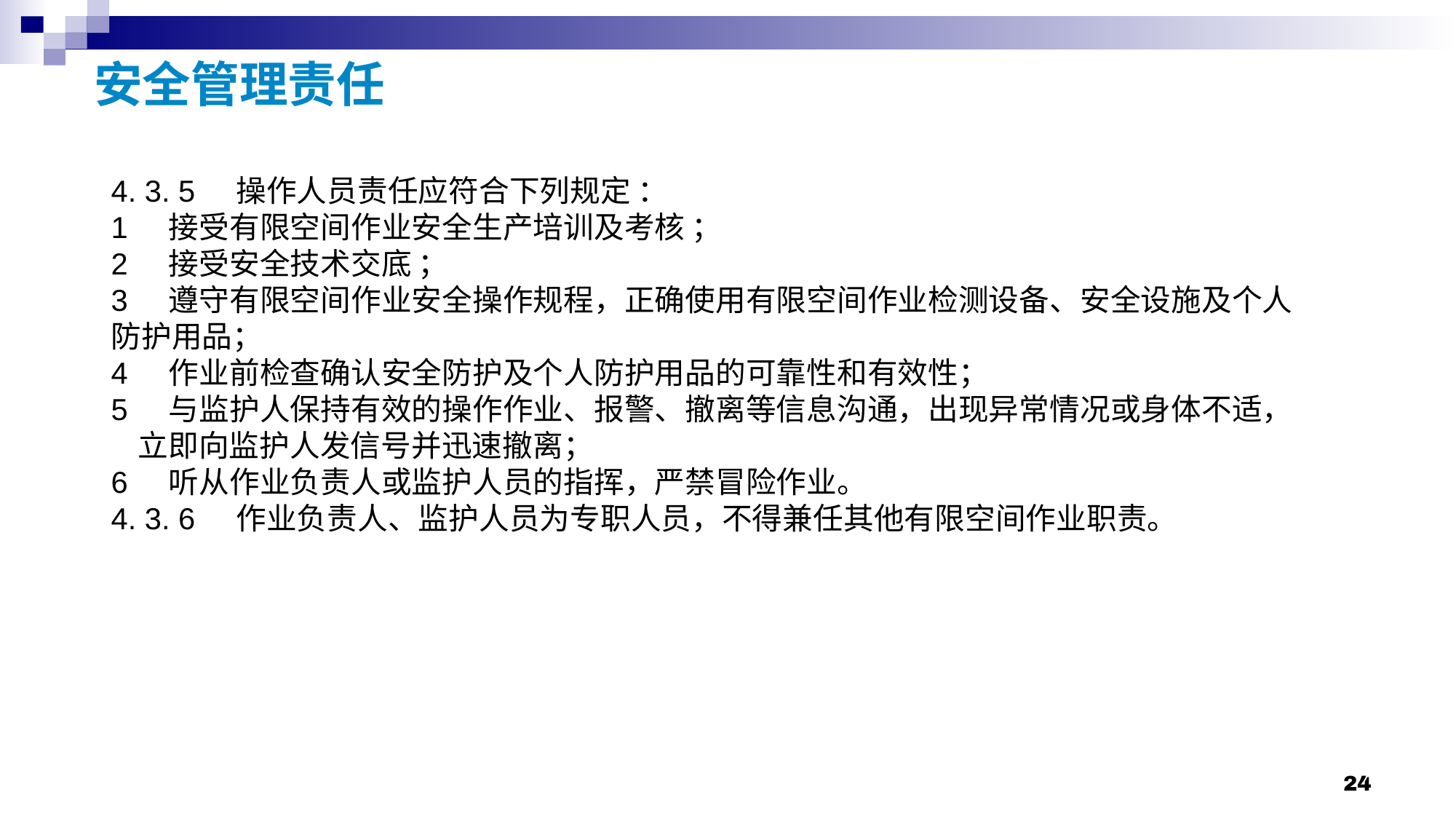

# 安全管理责任
4. 3. 5    操作人员责任应符合下列规定 ：
1    接受有限空间作业安全生产培训及考核 ；
2    接受安全技术交底 ；
3    遵守有限空间作业安全操作规程，正确使用有限空间作业检测设备、安全设施及个人防护用品；
4    作业前检查确认安全防护及个人防护用品的可靠性和有效性；
5    与监护人保持有效的操作作业、报警、撤离等信息沟通，出现异常情况或身体不适，        立即向监护人发信号并迅速撤离；
6    听从作业负责人或监护人员的指挥，严禁冒险作业。
4. 3. 6    作业负责人、监护人员为专职人员，不得兼任其他有限空间作业职责。

24